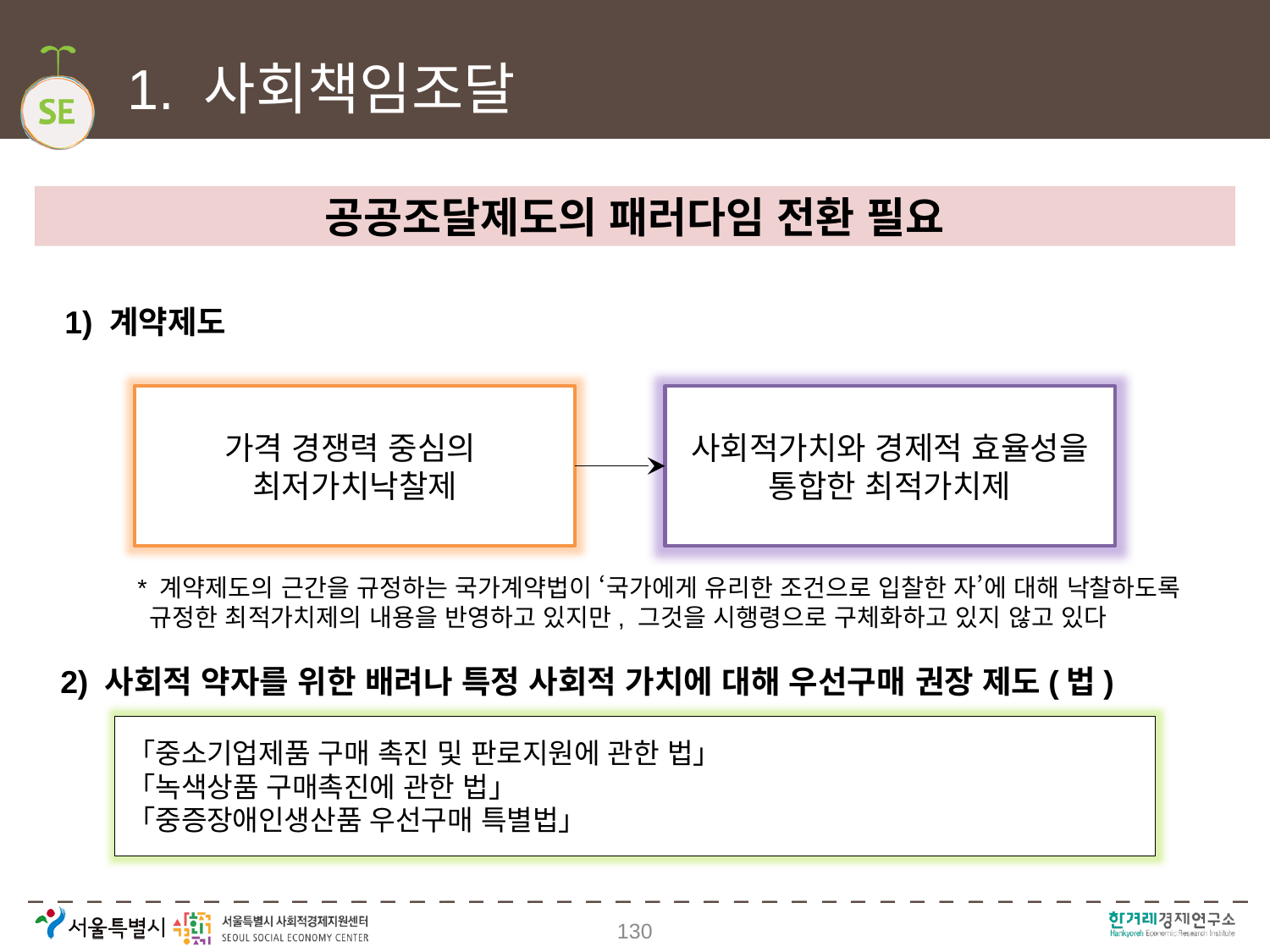

# 1. 사회책임조달
공공조달제도의 패러다임 전환 필요
1) 계약제도
가격 경쟁력 중심의
최저가치낙찰제
사회적가치와 경제적 효율성을 통합한 최적가치제
* 계약제도의 근간을 규정하는 국가계약법이 ‘국가에게 유리한 조건으로 입찰한 자’에 대해 낙찰하도록 규정한 최적가치제의 내용을 반영하고 있지만, 그것을 시행령으로 구체화하고 있지 않고 있다
2) 사회적 약자를 위한 배려나 특정 사회적 가치에 대해 우선구매 권장 제도(법)
「중소기업제품 구매 촉진 및 판로지원에 관한 법」
「녹색상품 구매촉진에 관한 법」
「중증장애인생산품 우선구매 특별법」
130